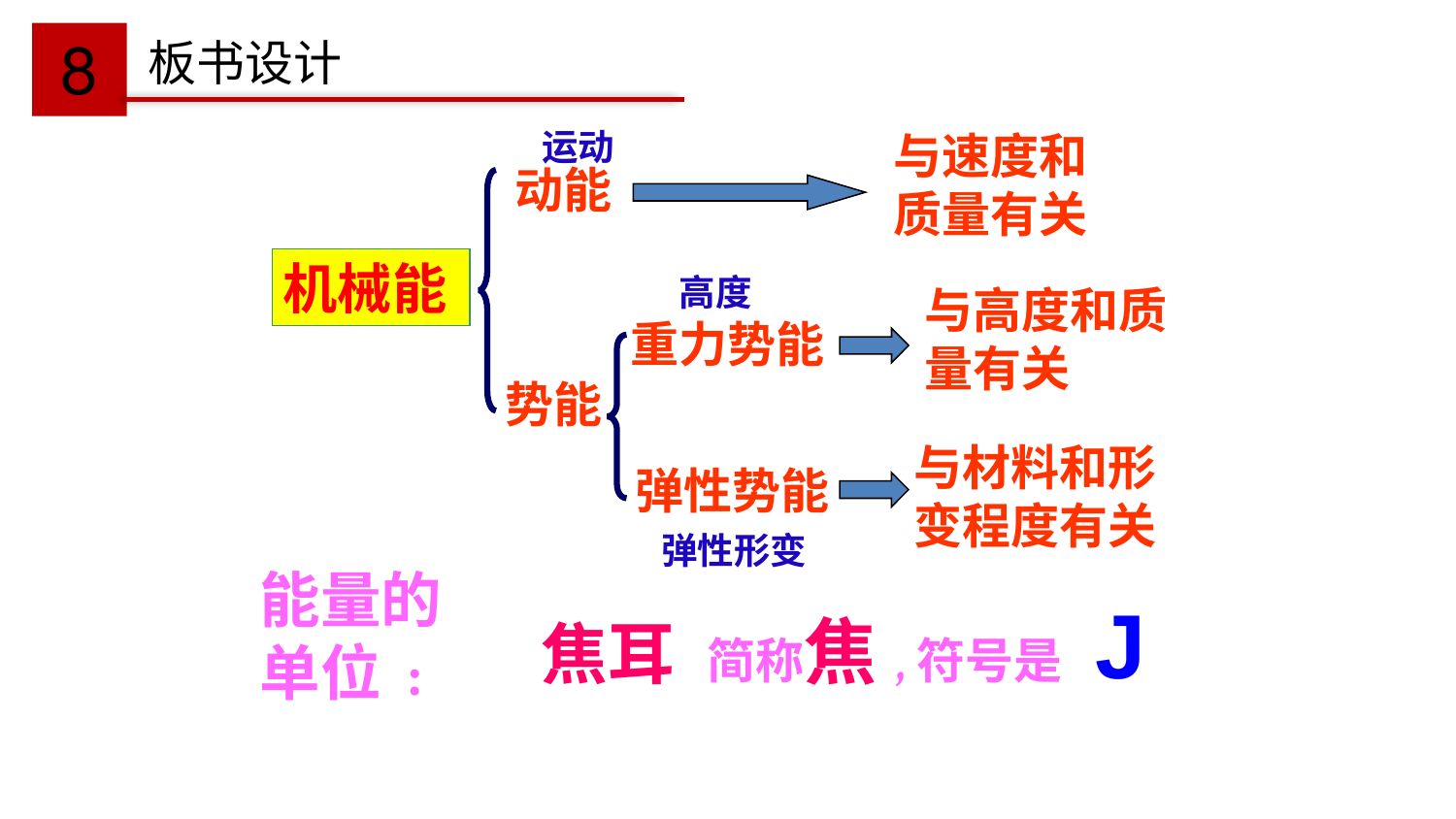

8
板书设计
运动
与速度和质量有关
动能

机械能
高度
与高度和质量有关

重力势能

势能
与材料和形变程度有关

弹性势能
弹性形变
能量的单位 :
焦耳   简称焦,符号是  J